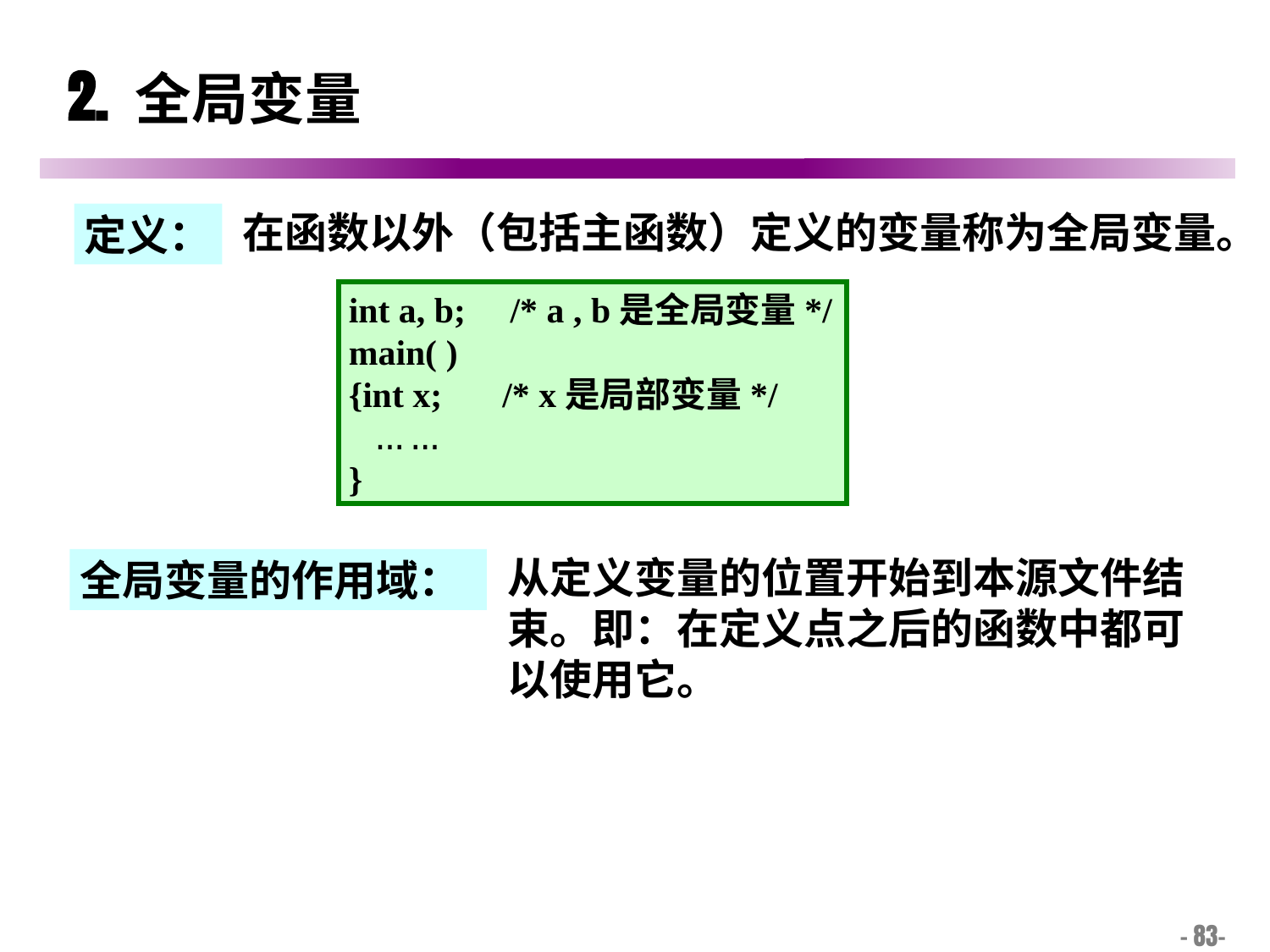

# 2. 全局变量
在函数以外（包括主函数）定义的变量称为全局变量。
定义：
int a, b;     /* a , b是全局变量*/
main( )
{int x;	   /* x是局部变量*/
   ……
}
从定义变量的位置开始到本源文件结束。即：在定义点之后的函数中都可以使用它。
全局变量的作用域：
 - 83-